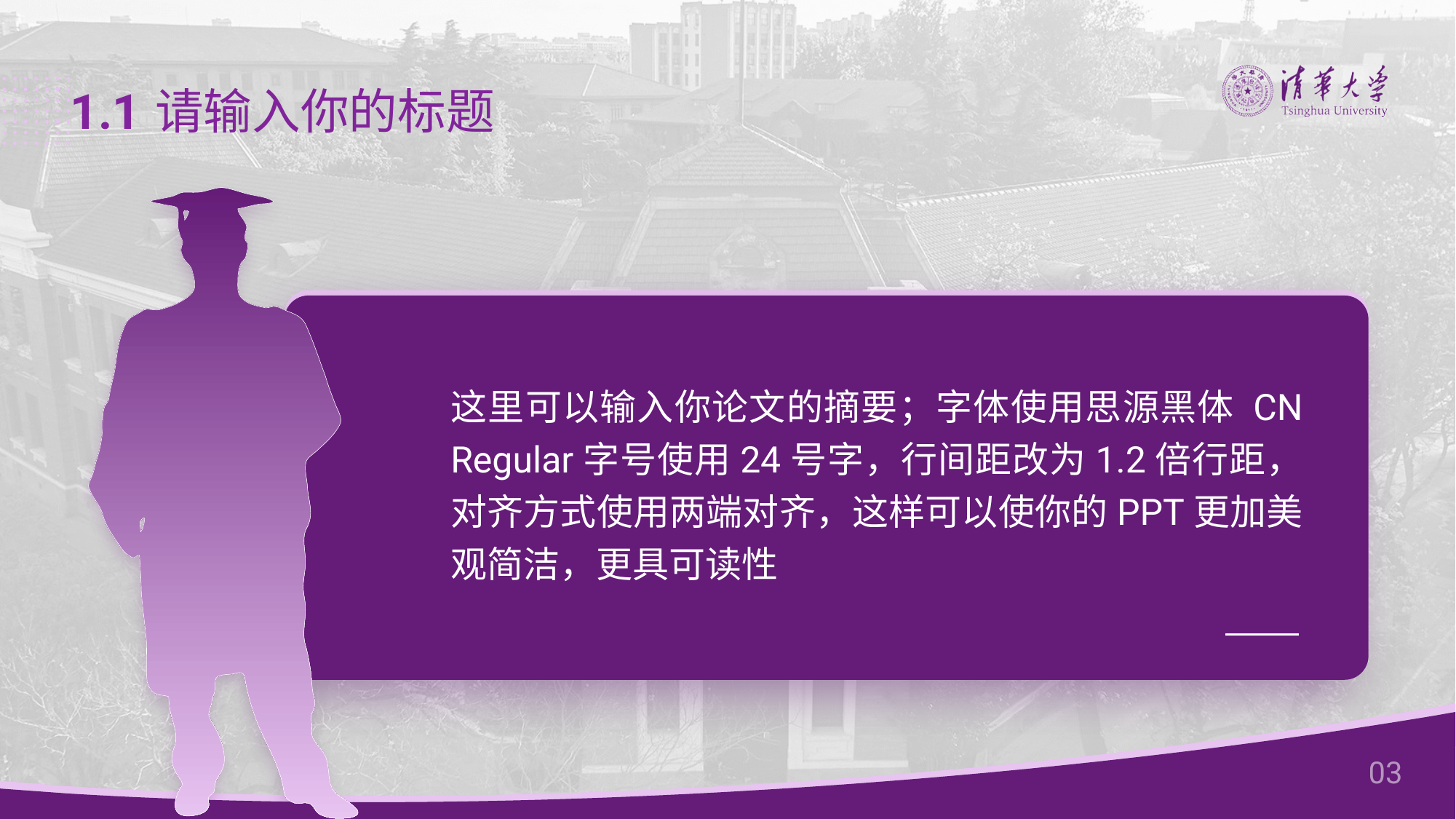

1.1
请输入你的标题

这里可以输入你论文的摘要；字体使用思源黑体 CN Regular字号使用24号字，行间距改为1.2倍行距，对齐方式使用两端对齐，这样可以使你的PPT更加美观简洁，更具可读性

03